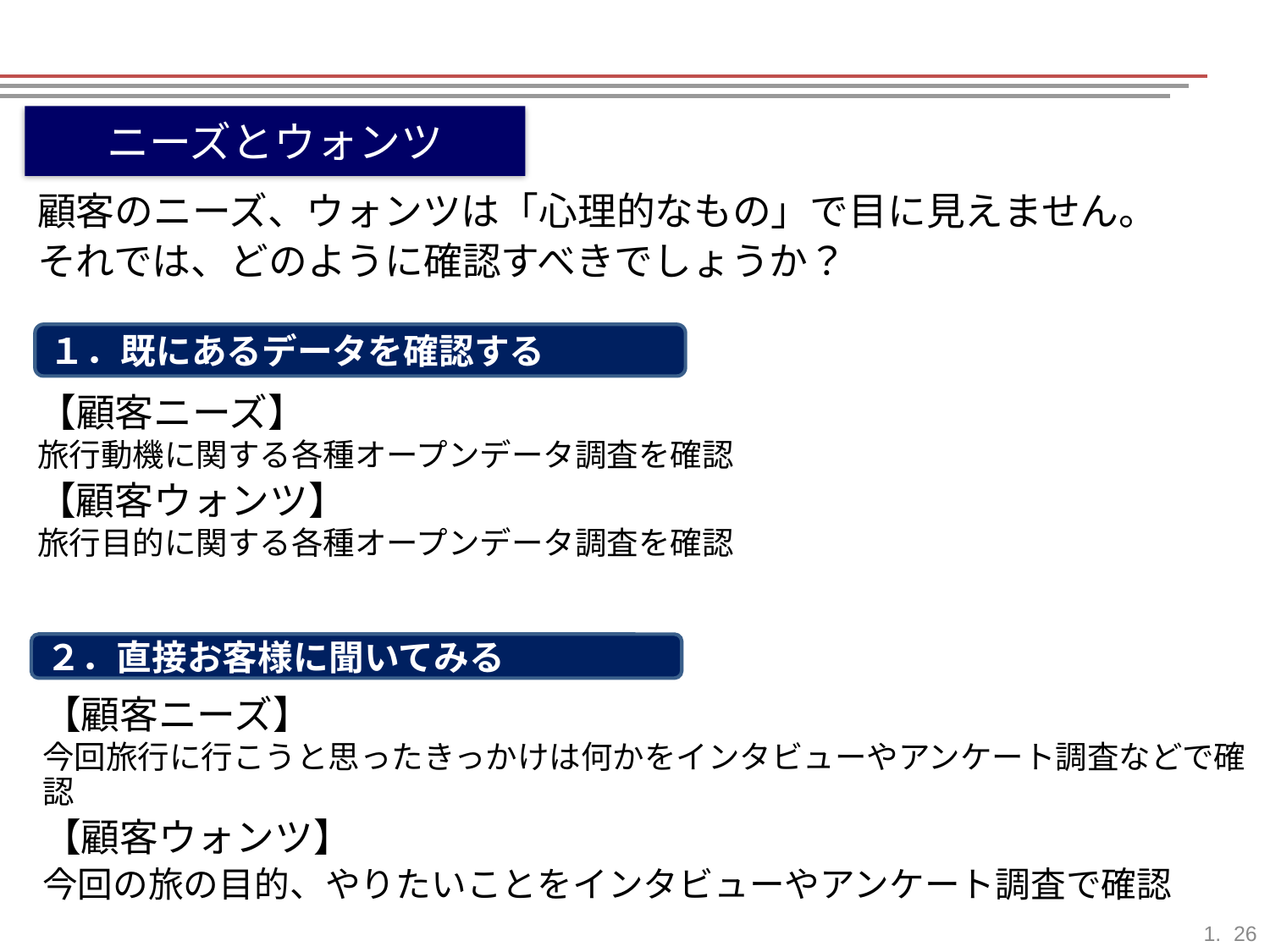

ニーズとウォンツ
顧客のニーズ、ウォンツは「心理的なもの」で目に見えません。
それでは、どのように確認すべきでしょうか？
１．既にあるデータを確認する
【顧客ニーズ】
旅行動機に関する各種オープンデータ調査を確認
【顧客ウォンツ】
旅行目的に関する各種オープンデータ調査を確認
２．直接お客様に聞いてみる
【顧客ニーズ】
今回旅行に行こうと思ったきっかけは何かをインタビューやアンケート調査などで確認
【顧客ウォンツ】
今回の旅の目的、やりたいことをインタビューやアンケート調査で確認
26